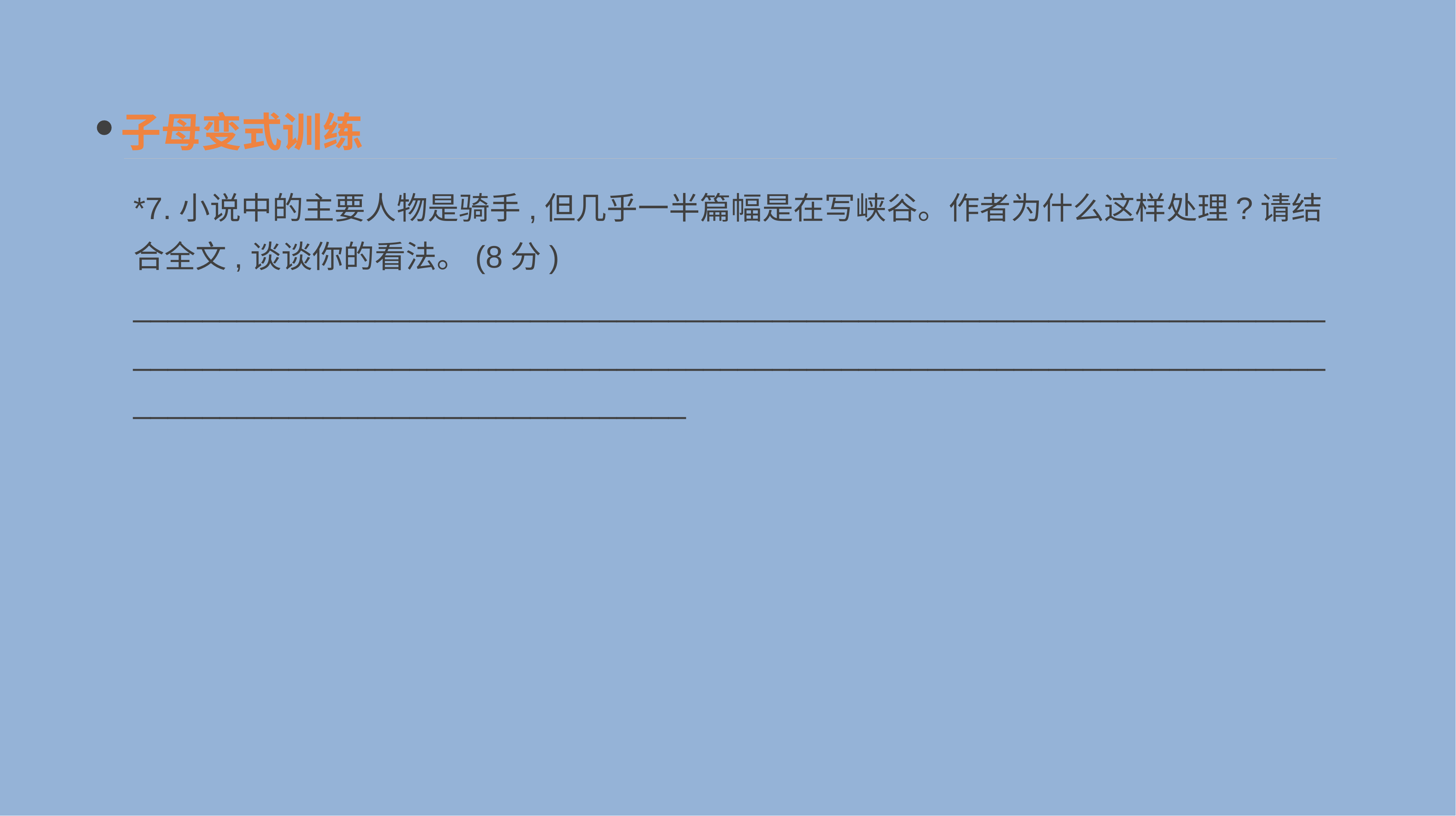

子母变式训练

*7.小说中的主要人物是骑手,但几乎一半篇幅是在写峡谷。作者为什么这样处理?请结合全文,谈谈你的看法。(8分)
__________________________________________________________________________________________________________________________________________________________________________